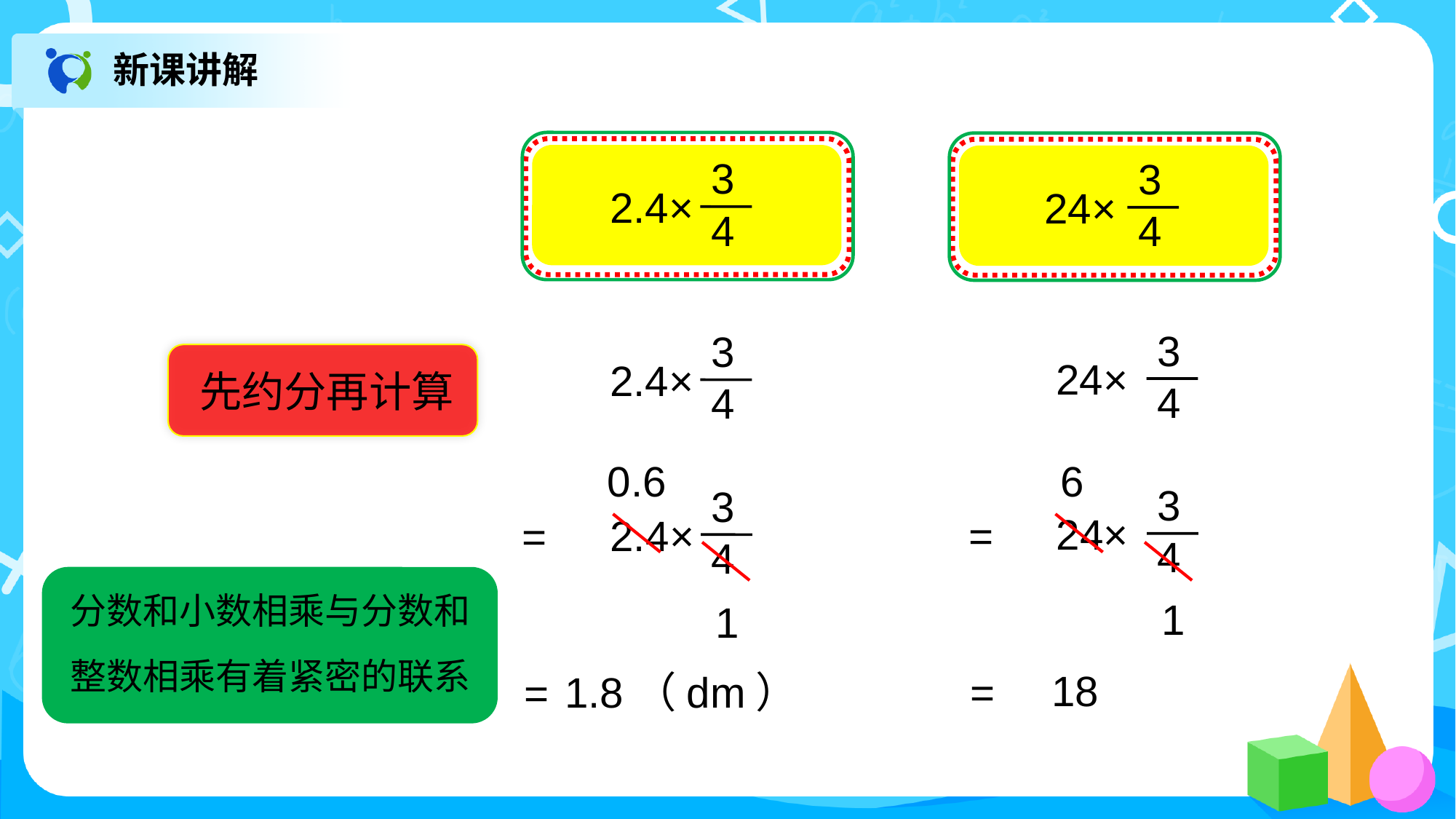

新课讲解

3
4

2.4×

3
4

24×
3
4

24×
3
4

2.4×

先约分再计算
0.6
6
3
4

24×
=
3
4

2.4×
=

分数和小数相乘与分数和
整数相乘有着紧密的联系
1
1
18
=
1.8（dm）
=